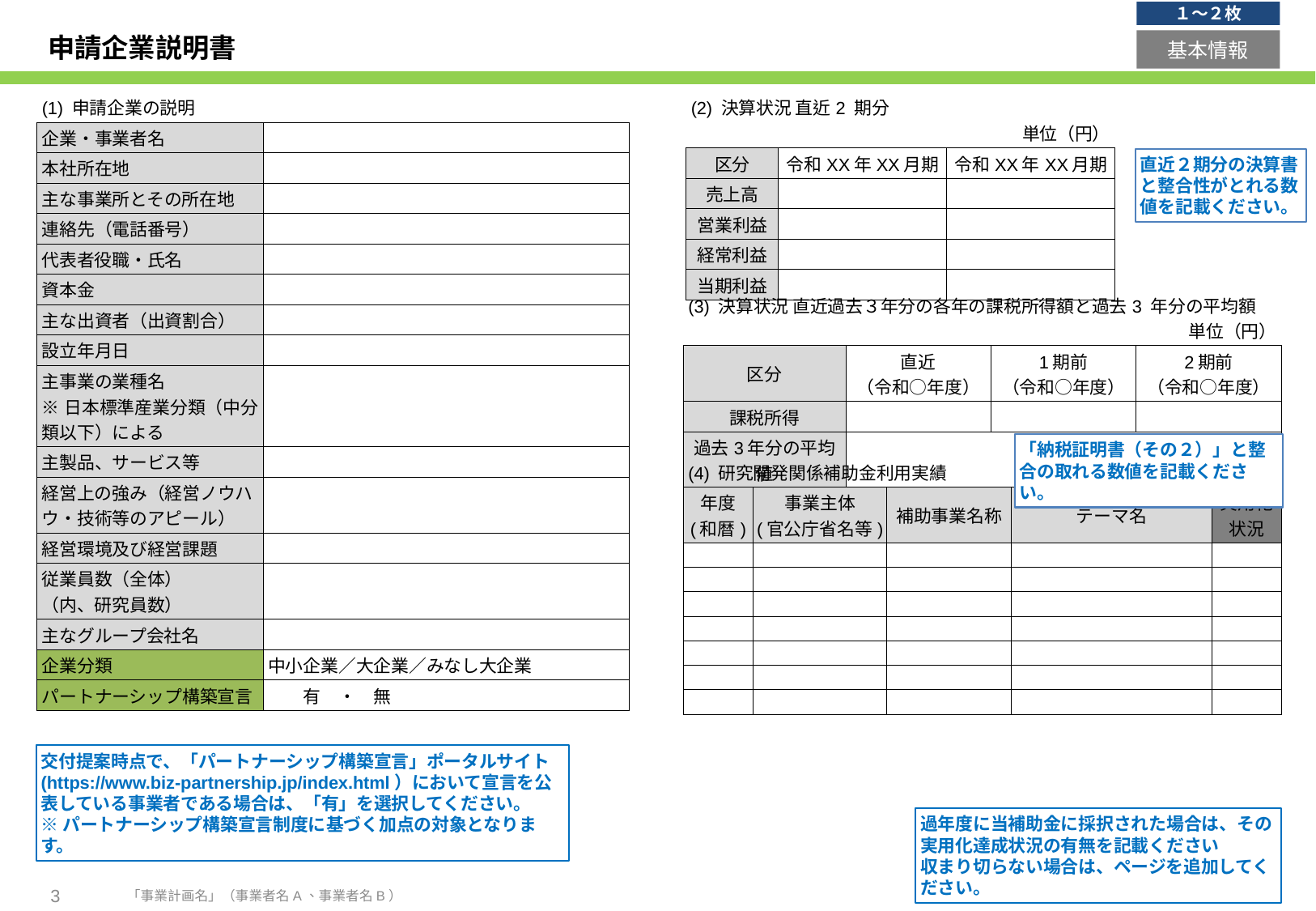

１～２枚
# 申請企業説明書
基本情報
| (1) 申請企業の説明 |  |
| --- | --- |
| 企業・事業者名 |  |
| 本社所在地 |  |
| 主な事業所とその所在地 |  |
| 連絡先（電話番号） |  |
| 代表者役職・氏名 |  |
| 資本金 |  |
| 主な出資者（出資割合） |  |
| 設立年月日 |  |
| 主事業の業種名 ※日本標準産業分類（中分類以下）による |  |
| 主製品、サービス等 |  |
| 経営上の強み（経営ノウハウ・技術等のアピール） |  |
| 経営環境及び経営課題 |  |
| 従業員数（全体） （内、研究員数） |  |
| 主なグループ会社名 |  |
| 企業分類 | 中小企業／大企業／みなし大企業 |
| パートナーシップ構築宣言 | 有　・　無 |
| (2) 決算状況 直近2 期分 単位（円） |  |  |
| --- | --- | --- |
| 区分 | 令和XX年XX月期 | 令和XX年XX月期 |
| 売上高 |  |  |
| 営業利益 |  |  |
| 経常利益 |  |  |
| 当期利益 |  |  |
直近２期分の決算書と整合性がとれる数値を記載ください。
| (3) 決算状況 直近過去３年分の各年の課税所得額と過去3 年分の平均額 単位（円） |  |  |  |
| --- | --- | --- | --- |
| 区分 | 直近 （令和○年度） | 1期前 （令和○年度） | 2期前 （令和○年度） |
| 課税所得 |  |  |  |
| 過去3年分の平均値 |  |  |  |
「納税証明書（その２）」と整合の取れる数値を記載ください。
| (4) 研究開発関係補助金利用実績 |  |  |  |  |
| --- | --- | --- | --- | --- |
| 年度 (和暦) | 事業主体 (官公庁省名等) | 補助事業名称 | テーマ名 | 実用化状況 |
|  |  |  |  |  |
|  |  |  |  |  |
|  |  |  |  |  |
|  |  |  |  |  |
|  |  |  |  |  |
|  |  |  |  |  |
|  |  |  |  |  |
交付提案時点で、「パートナーシップ構築宣言」ポータルサイト(https://www.biz-partnership.jp/index.html）において宣言を公表している事業者である場合は、「有」を選択してください。
※パートナーシップ構築宣言制度に基づく加点の対象となります。
過年度に当補助金に採択された場合は、その実用化達成状況の有無を記載ください
収まり切らない場合は、ページを追加してください。
3
「事業計画名」（事業者名A、事業者名B）